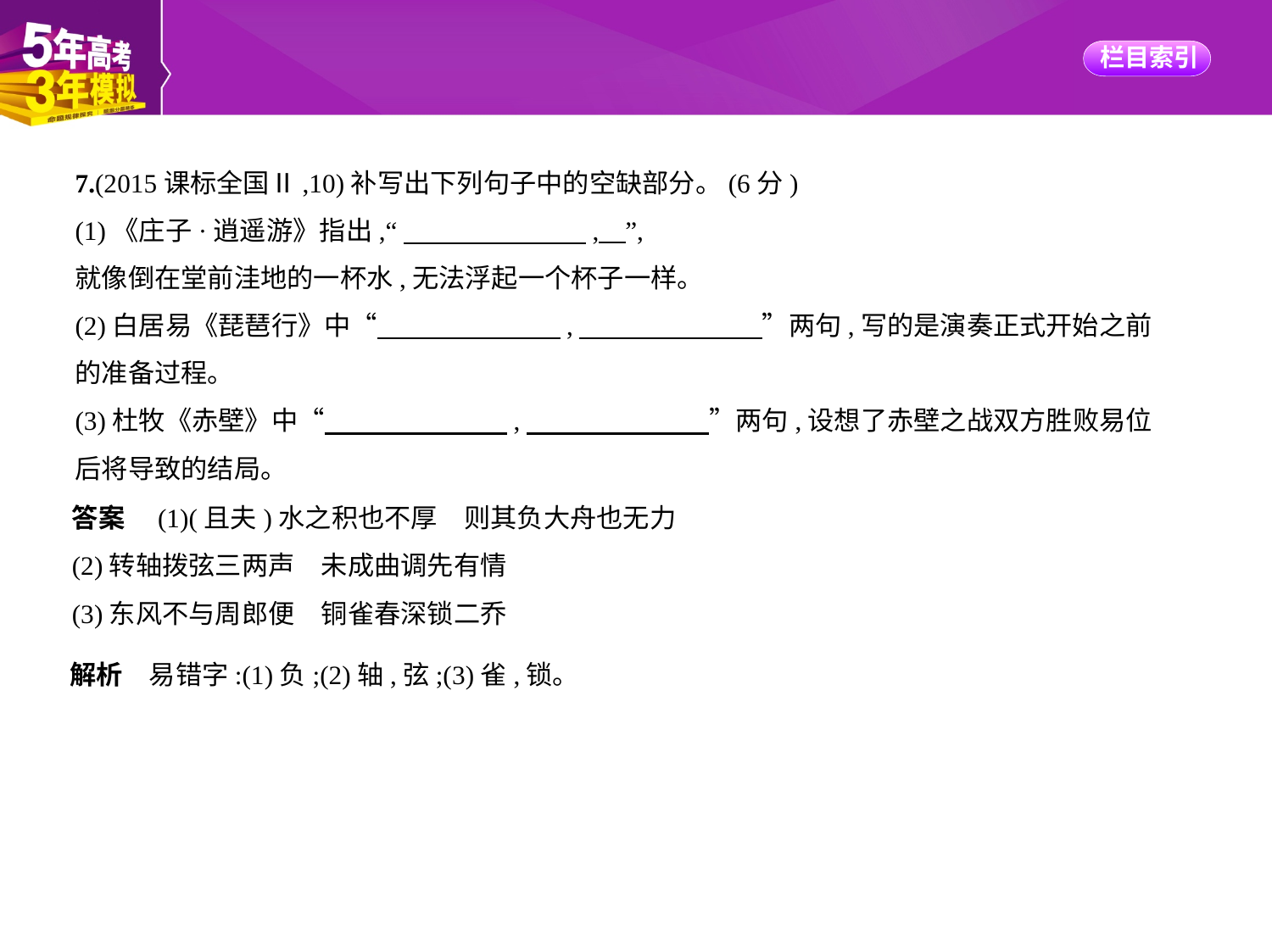

7.(2015课标全国Ⅱ,10)补写出下列句子中的空缺部分。(6分)
(1)《庄子·逍遥游》指出,“　　　　　　    ,    ”,
就像倒在堂前洼地的一杯水,无法浮起一个杯子一样。
(2)白居易《琵琶行》中“　　　　　　    ,　　　　　　    ”两句,写的是演奏正式开始之前
的准备过程。
(3)杜牧《赤壁》中“　　　　　　    ,　　　　　　    ”两句,设想了赤壁之战双方胜败易位
后将导致的结局。
答案　(1)(且夫)水之积也不厚　则其负大舟也无力
(2)转轴拨弦三两声　未成曲调先有情
(3)东风不与周郎便　铜雀春深锁二乔
解析　易错字:(1)负;(2)轴,弦;(3)雀,锁。